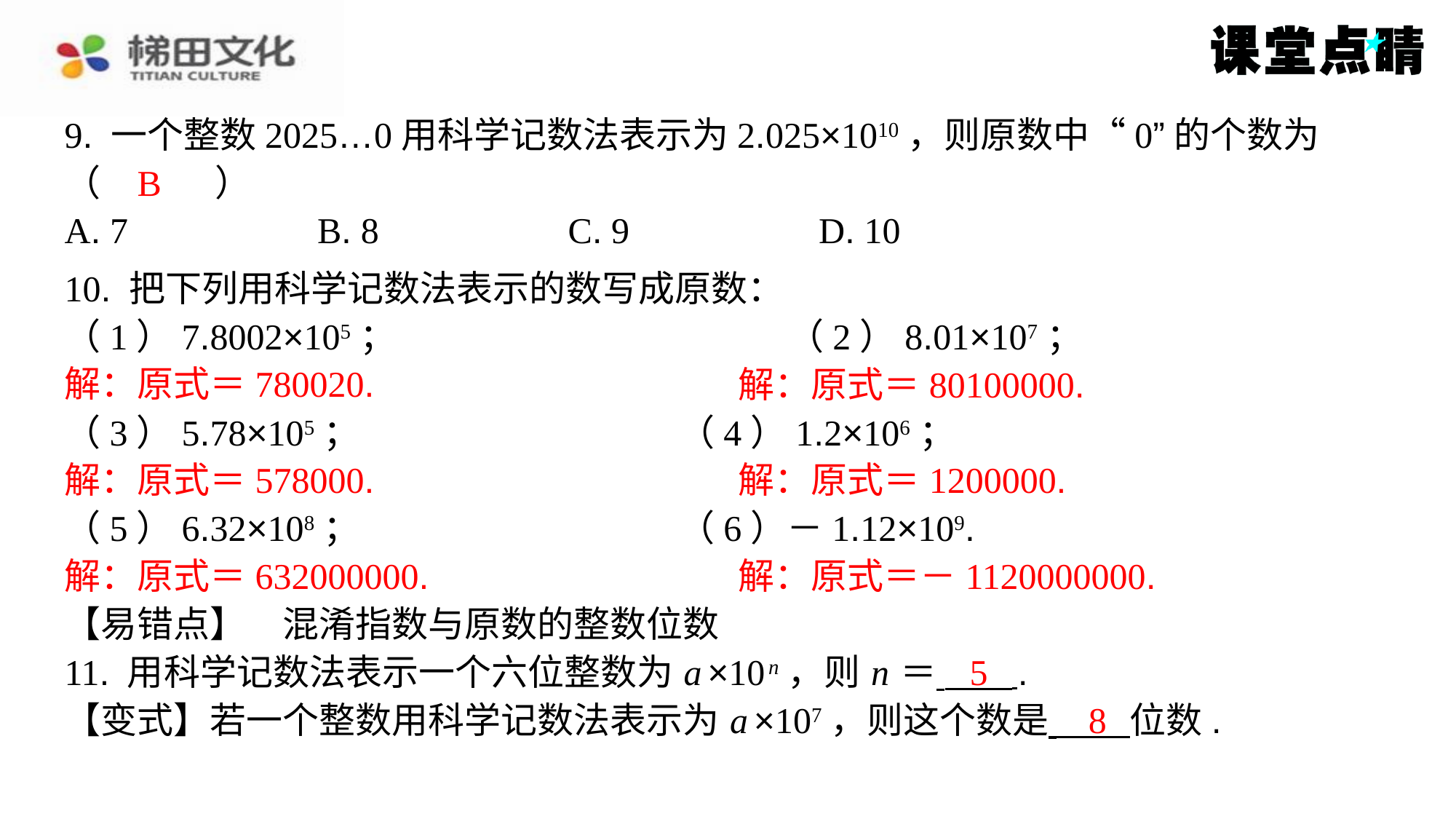

9. 一个整数2025…0用科学记数法表示为2.025×1010，则原数中“0”的个数为
（　B　）
B
| A. 7 | B. 8 | C. 9 | D. 10 |
| --- | --- | --- | --- |
10. 把下列用科学记数法表示的数写成原数：
（1）7.8002×105；	                                   （2）8.01×107；
解：原式＝780020.	解：原式＝80100000.
（3）5.78×105；	                                   （4）1.2×106；
解：原式＝578000.	解：原式＝1200000.
（5）6.32×108；	                                   （6）－1.12×109.
解：原式＝632000000.	解：原式＝－1120000000.
【易错点】　混淆指数与原数的整数位数
11. 用科学记数法表示一个六位整数为 a ×10 n ，则 n ＝            ⁠.
【变式】若一个整数用科学记数法表示为 a ×107，则这个数是            位数.
解：原式＝780020.
解：原式＝80100000.
解：原式＝578000.
解：原式＝1200000.
解：原式＝632000000.
解：原式＝－1120000000.
5
8